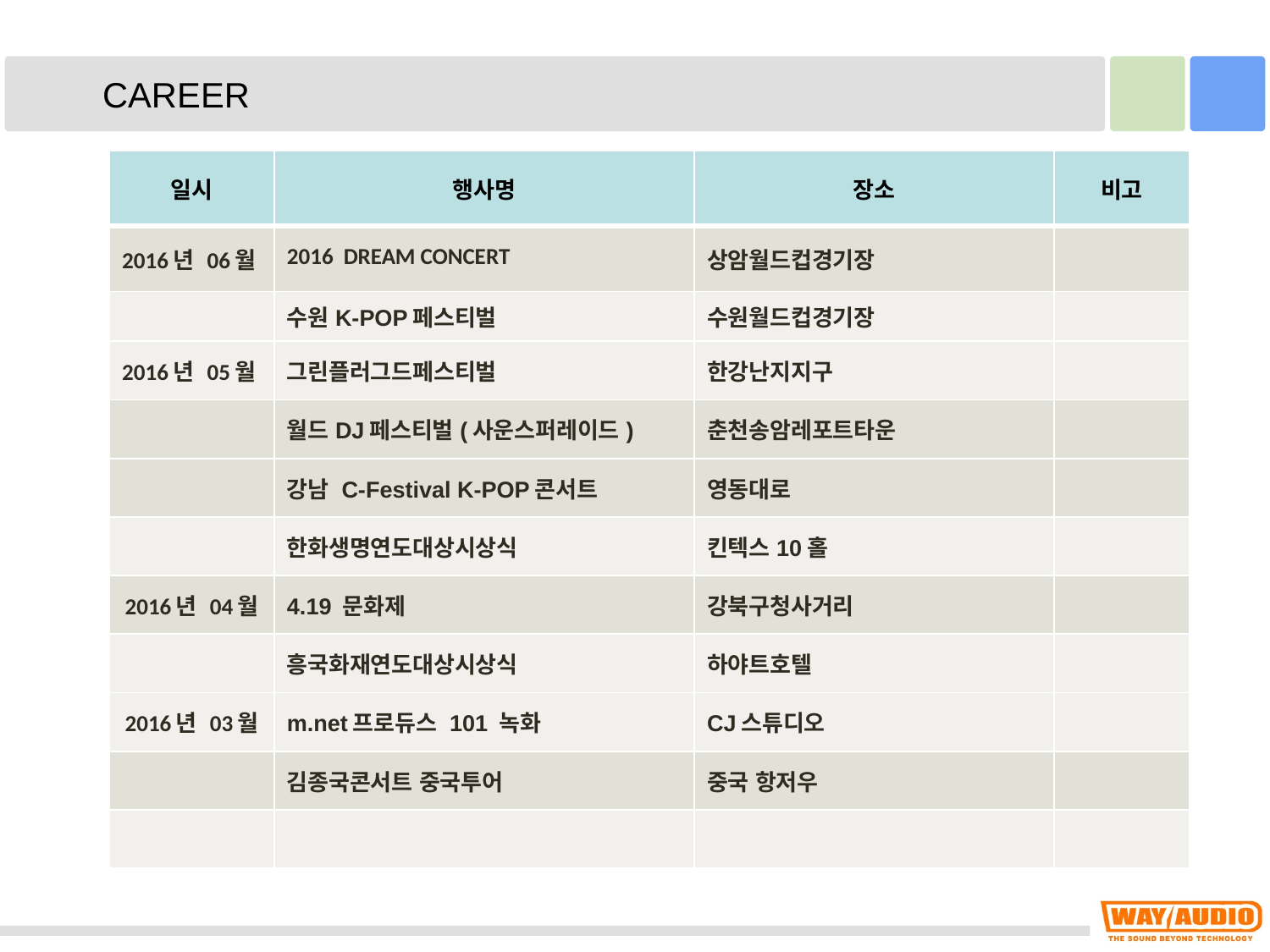

CAREER
| 일시 | 행사명 | 장소 | 비고 |
| --- | --- | --- | --- |
| 2016년 06월 | 2016 DREAM CONCERT | 상암월드컵경기장 |  |
|  | 수원K-POP페스티벌 | 수원월드컵경기장 |  |
| 2016년 05월 | 그린플러그드페스티벌 | 한강난지지구 |  |
|  | 월드DJ페스티벌(사운스퍼레이드) | 춘천송암레포트타운 |  |
|  | 강남 C-Festival K-POP콘서트 | 영동대로 |  |
|  | 한화생명연도대상시상식 | 킨텍스10홀 |  |
| 2016년 04월 | 4.19 문화제 | 강북구청사거리 |  |
|  | 흥국화재연도대상시상식 | 하야트호텔 |  |
| 2016년 03월 | m.net프로듀스 101 녹화 | CJ스튜디오 |  |
|  | 김종국콘서트 중국투어 | 중국 항저우 |  |
|  |  |  |  |